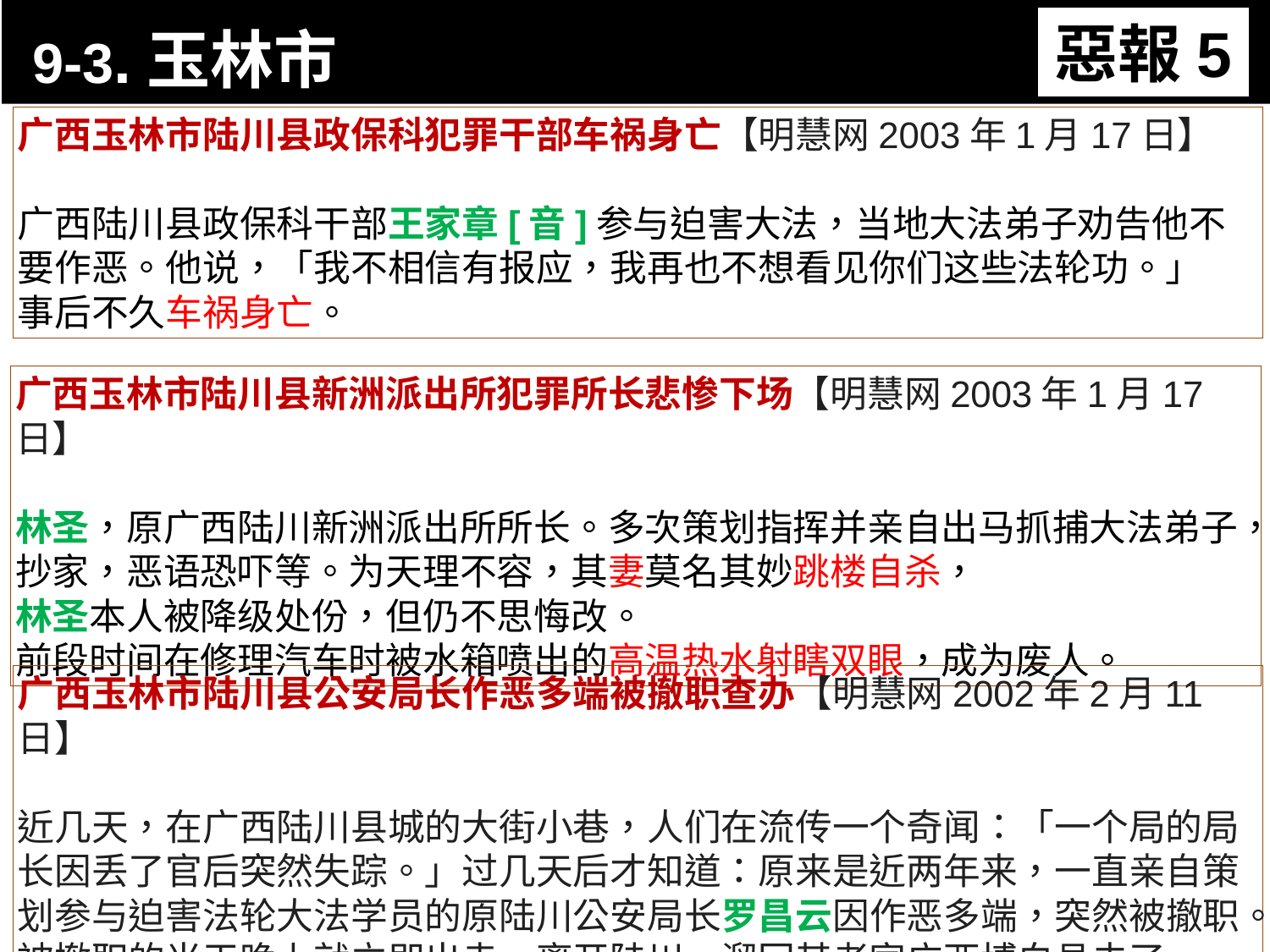

9-3.玉林市

惡報5
11-3. XX市官員惡報實例
广西玉林市陆川县政保科犯罪干部车祸身亡【明慧网2003年1月17日】

广西陆川县政保科干部王家章[音]参与迫害大法，当地大法弟子劝告他不要作恶。他说，「我不相信有报应，我再也不想看见你们这些法轮功。」
事后不久车祸身亡。
广西玉林市陆川县新洲派出所犯罪所长悲惨下场【明慧网2003年1月17日】

林圣，原广西陆川新洲派出所所长。多次策划指挥并亲自出马抓捕大法弟子，抄家，恶语恐吓等。为天理不容，其妻莫名其妙跳楼自杀，
林圣本人被降级处份，但仍不思悔改。
前段时间在修理汽车时被水箱喷出的高温热水射瞎双眼，成为废人。
广西玉林市陆川县公安局长作恶多端被撤职查办【明慧网2002年2月11日】

近几天，在广西陆川县城的大街小巷，人们在流传一个奇闻：「一个局的局长因丢了官后突然失踪。」过几天后才知道：原来是近两年来，一直亲自策划参与迫害法轮大法学员的原陆川公安局长罗昌云因作恶多端，突然被撤职。被撤职的当天晚上就立即出走，离开陆川，溜回其老家广西博白县去了。